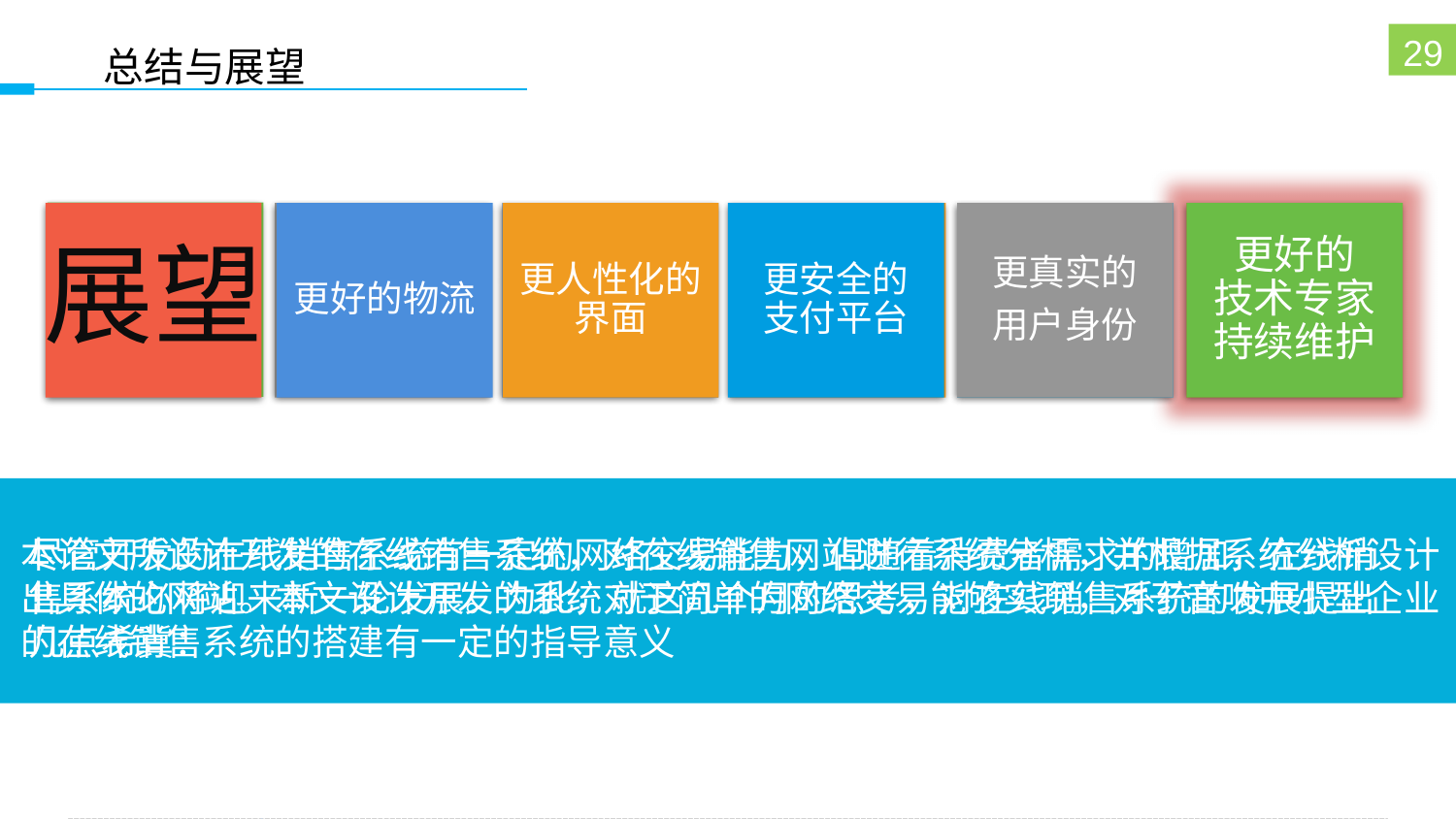

29

总结与展望

操作简便
展望
扩展性强
更好的物流
实现了简单的
在线交易
更人性化的
界面
更安全的
支付平台
对错误的
处理
系统数据库
安全性高
更真实的
用户身份
总结
更好的
技术专家
持续维护

本论文所设计开发的在线销售系统，对在线销售网站进行系统分析，并根据系统分析设计出具体的网站。本文设计开发的系统对于简单的网络交易能够实现，对于音响中小型企业的在线销售系统的搭建有一定的指导意义
尽管开发的在线销售系统有一定的网络交易能力，但随着消费者需求的增加，在线销售系统必将迎来新一轮发展。为此，就这几个月的思考，对在线销售系统的发展提出几点希冀：